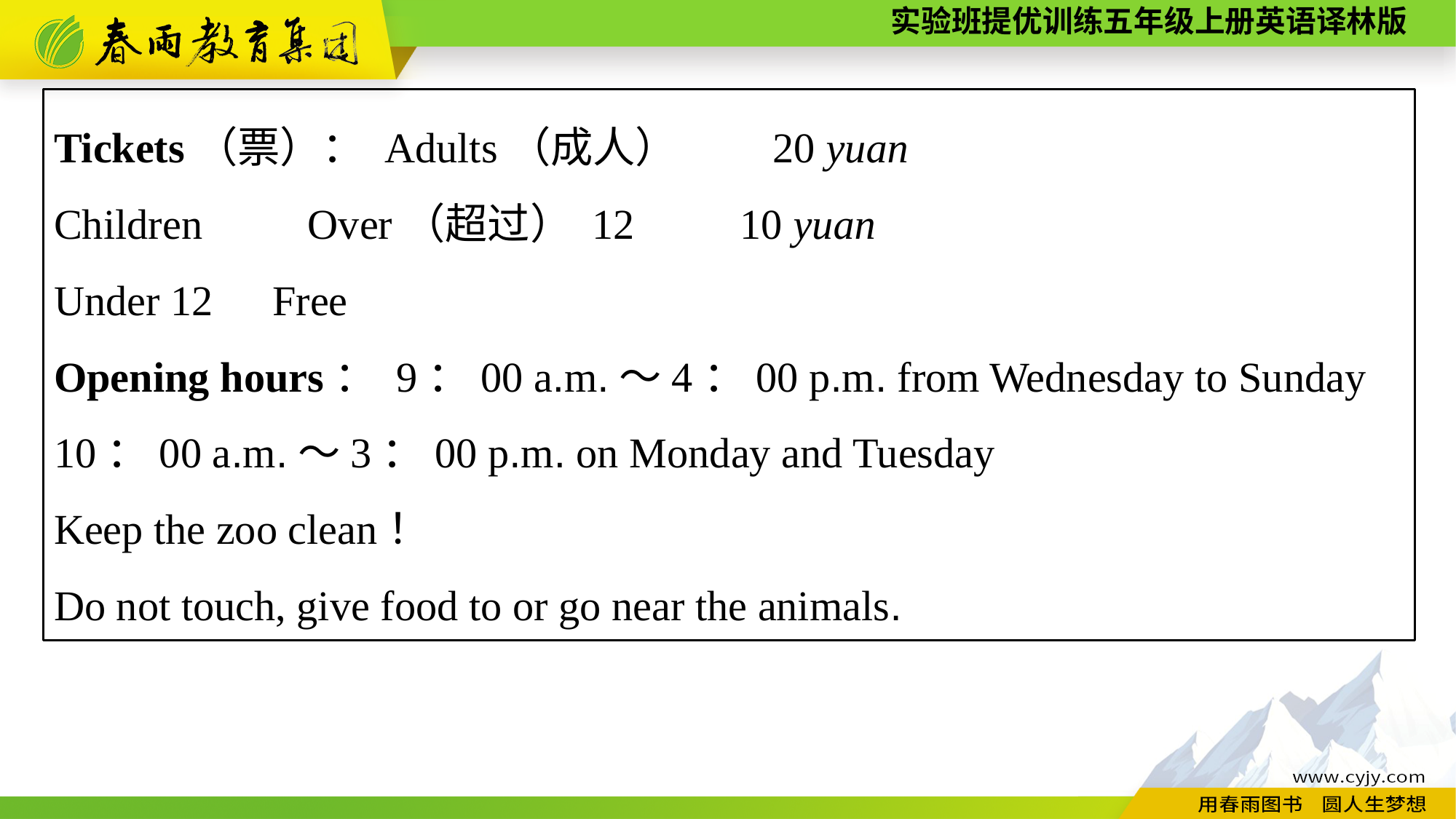

Tickets（票）： Adults（成人）　　20 yuan
Children　　Over（超过） 12　　10 yuan
Under 12	Free
Opening hours： 9：00 a.m.～4：00 p.m. from Wednesday to Sunday
10：00 a.m.～3：00 p.m. on Monday and Tuesday
Keep the zoo clean！
Do not touch, give food to or go near the animals.